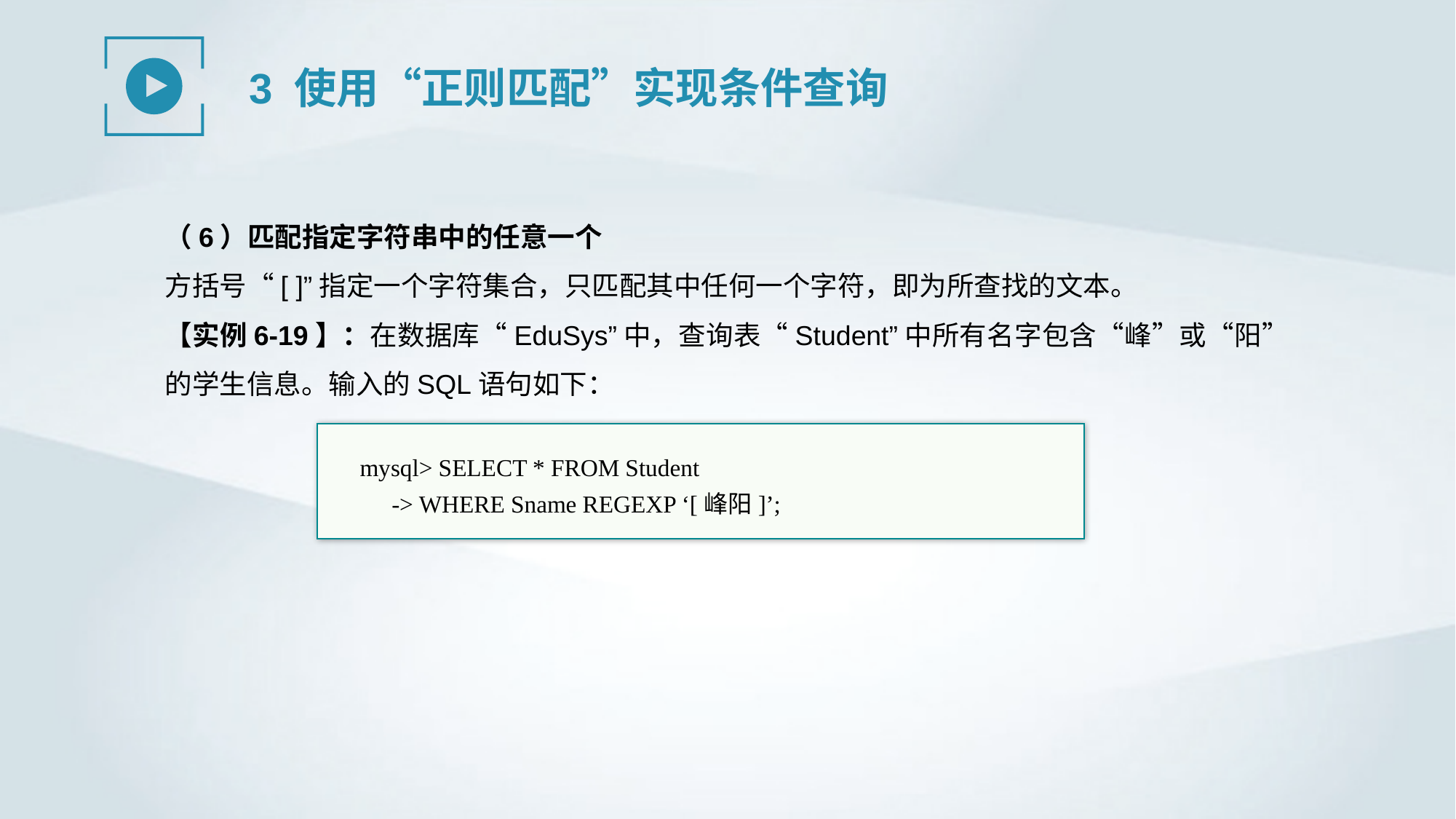

3 使用“正则匹配”实现条件查询
（6）匹配指定字符串中的任意一个
方括号“[ ]”指定一个字符集合，只匹配其中任何一个字符，即为所查找的文本。
【实例6-19】：在数据库“EduSys”中，查询表“Student”中所有名字包含“峰”或“阳”的学生信息。输入的SQL语句如下：
mysql> SELECT * FROM Student
-> WHERE Sname REGEXP ‘[峰阳]’;